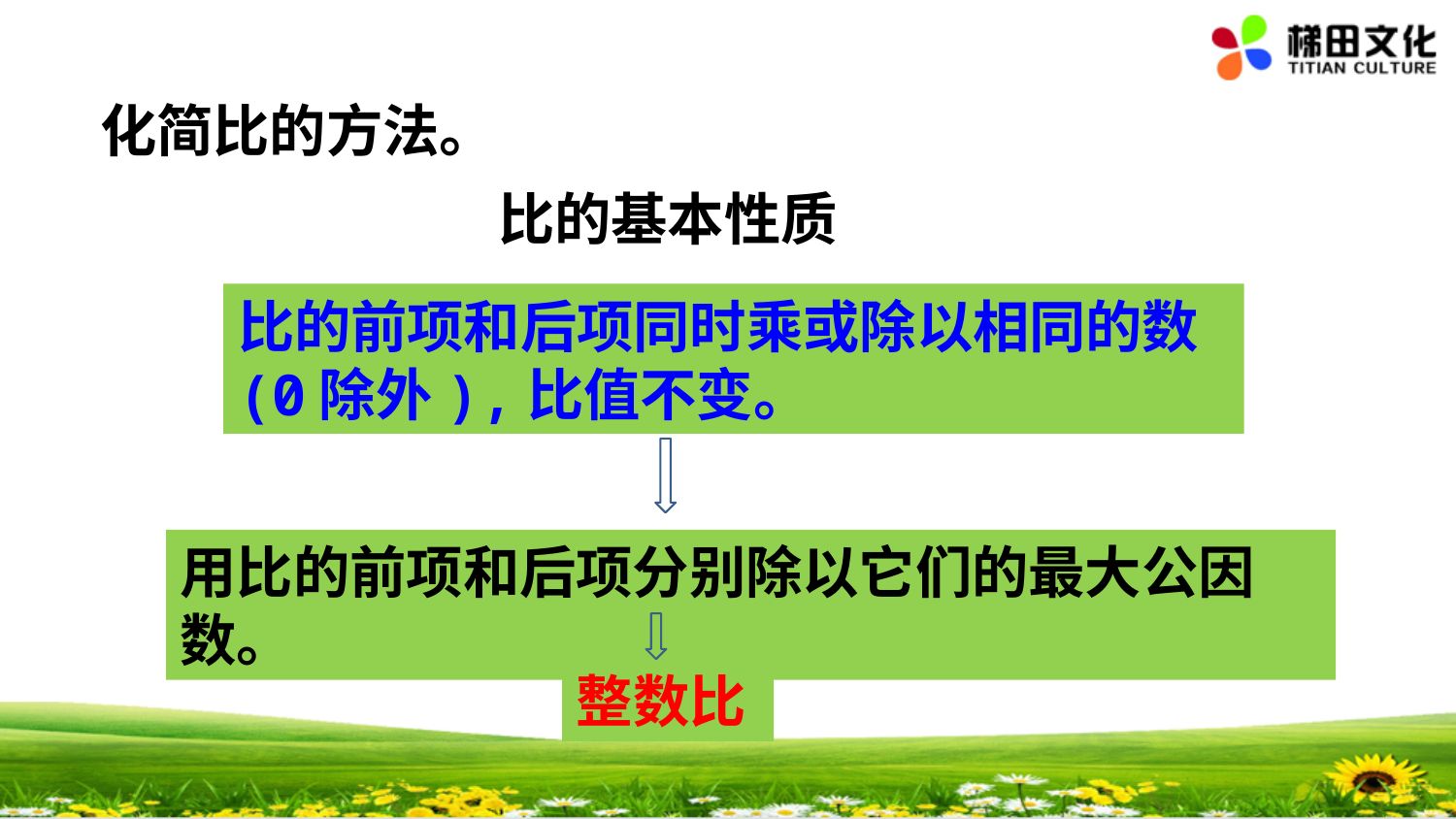

化简比的方法。
比的基本性质
比的前项和后项同时乘或除以相同的数(0除外),比值不变。

用比的前项和后项分别除以它们的最大公因数。

整数比